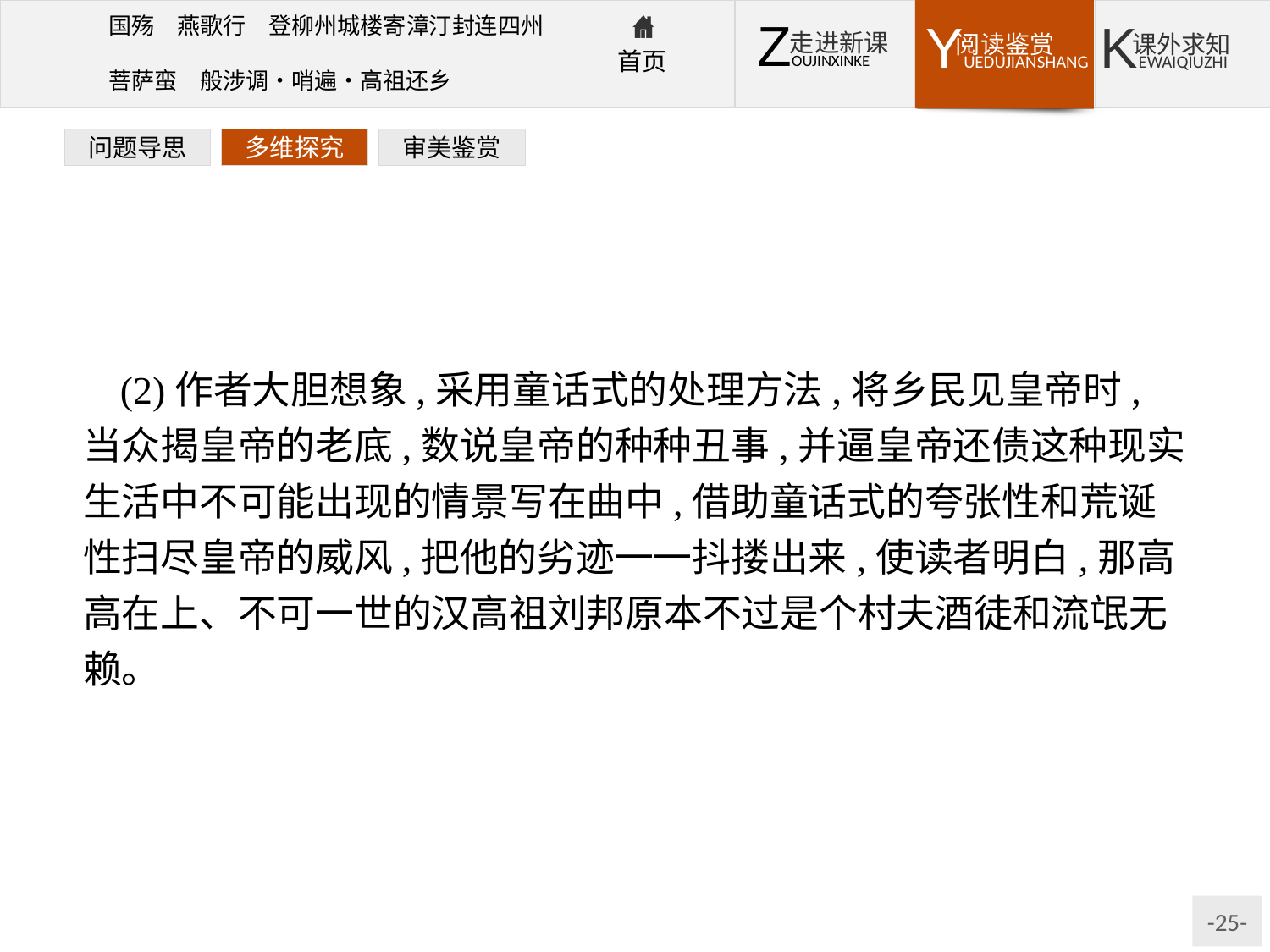

问题导思
多维探究
审美鉴赏
(2)作者大胆想象,采用童话式的处理方法,将乡民见皇帝时,当众揭皇帝的老底,数说皇帝的种种丑事,并逼皇帝还债这种现实生活中不可能出现的情景写在曲中,借助童话式的夸张性和荒诞性扫尽皇帝的威风,把他的劣迹一一抖搂出来,使读者明白,那高高在上、不可一世的汉高祖刘邦原本不过是个村夫酒徒和流氓无赖。